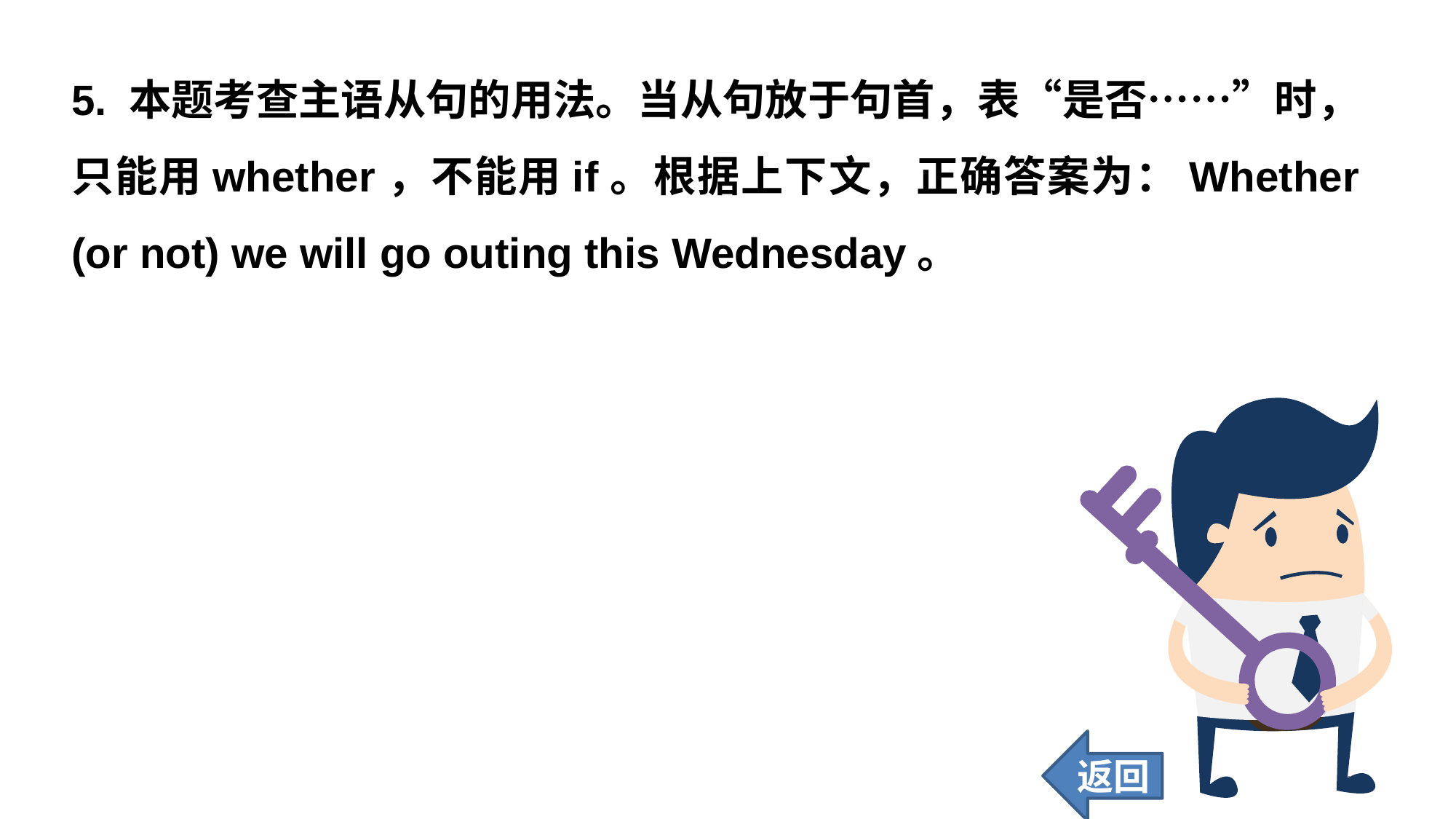

5. 本题考查主语从句的用法。当从句放于句首，表“是否……”时，只能用whether，不能用if。根据上下文，正确答案为：Whether (or not) we will go outing this Wednesday。

返回
128